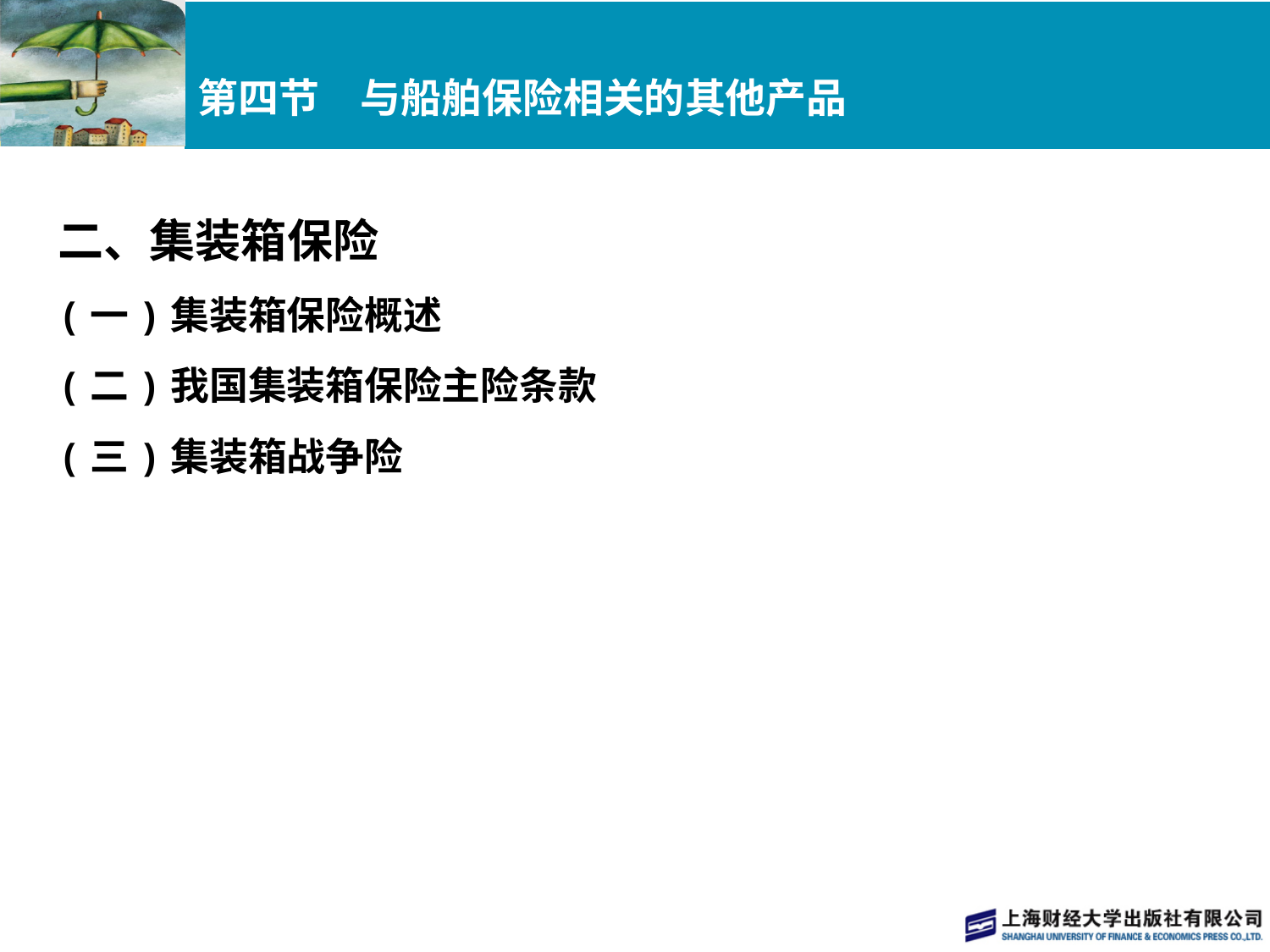

# 第四节　与船舶保险相关的其他产品
二、集装箱保险
(一)集装箱保险概述
(二)我国集装箱保险主险条款
(三)集装箱战争险